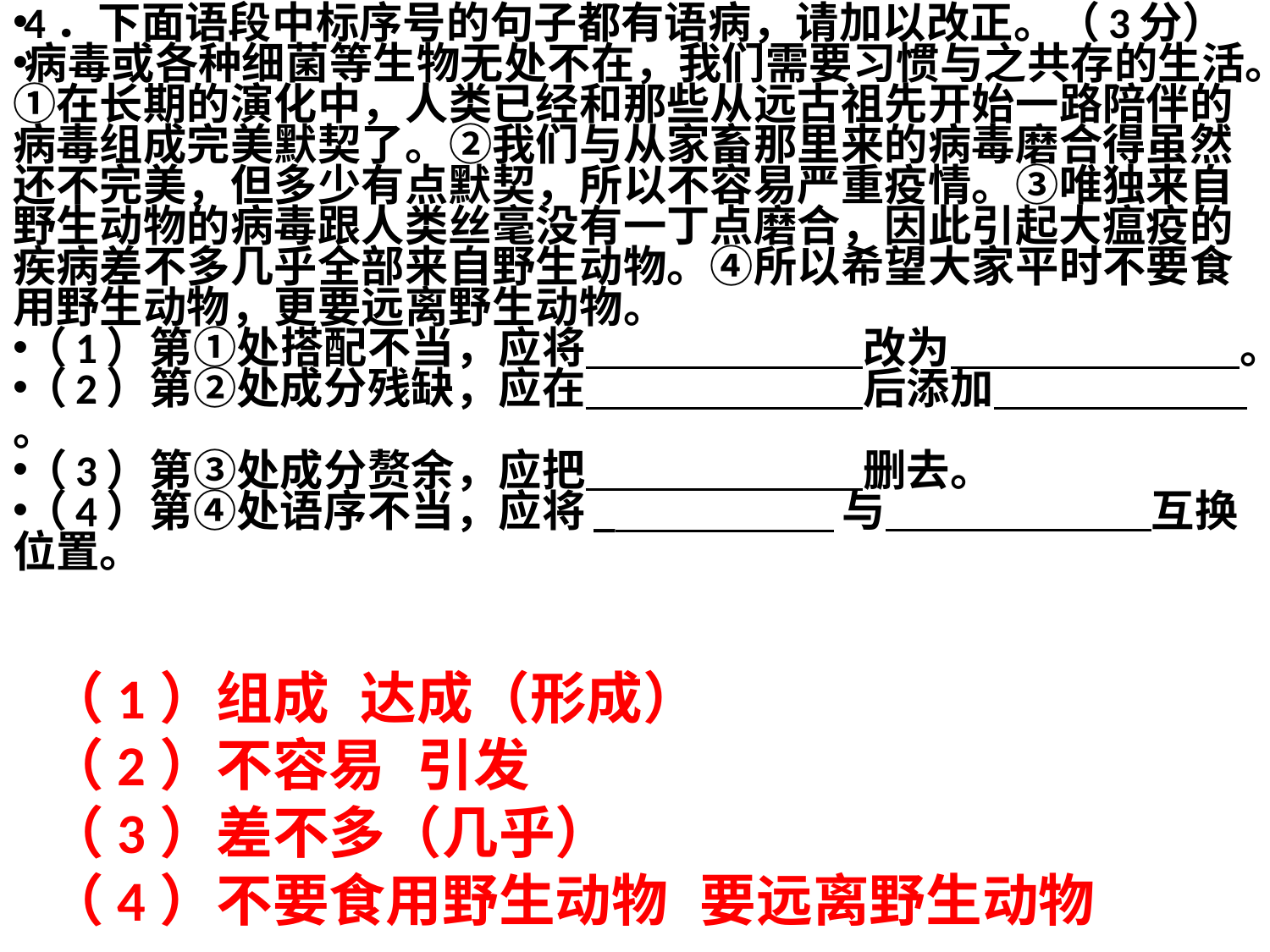

4．下面语段中标序号的句子都有语病，请加以改正。（3分）
病毒或各种细菌等生物无处不在，我们需要习惯与之共存的生活。①在长期的演化中，人类已经和那些从远古祖先开始一路陪伴的病毒组成完美默契了。②我们与从家畜那里来的病毒磨合得虽然还不完美，但多少有点默契，所以不容易严重疫情。③唯独来自野生动物的病毒跟人类丝毫没有一丁点磨合，因此引起大瘟疫的疾病差不多几乎全部来自野生动物。④所以希望大家平时不要食用野生动物，更要远离野生动物。
（1）第①处搭配不当，应将                       改为                        。
（2）第②处成分残缺，应在                       后添加                      。
（3）第③处成分赘余，应把                       删去。
（4）第④处语序不当，应将_                      与                      互换位置。

（1）组成  达成（形成）
（2）不容易  引发
（3）差不多（几乎）
（4）不要食用野生动物  要远离野生动物
#